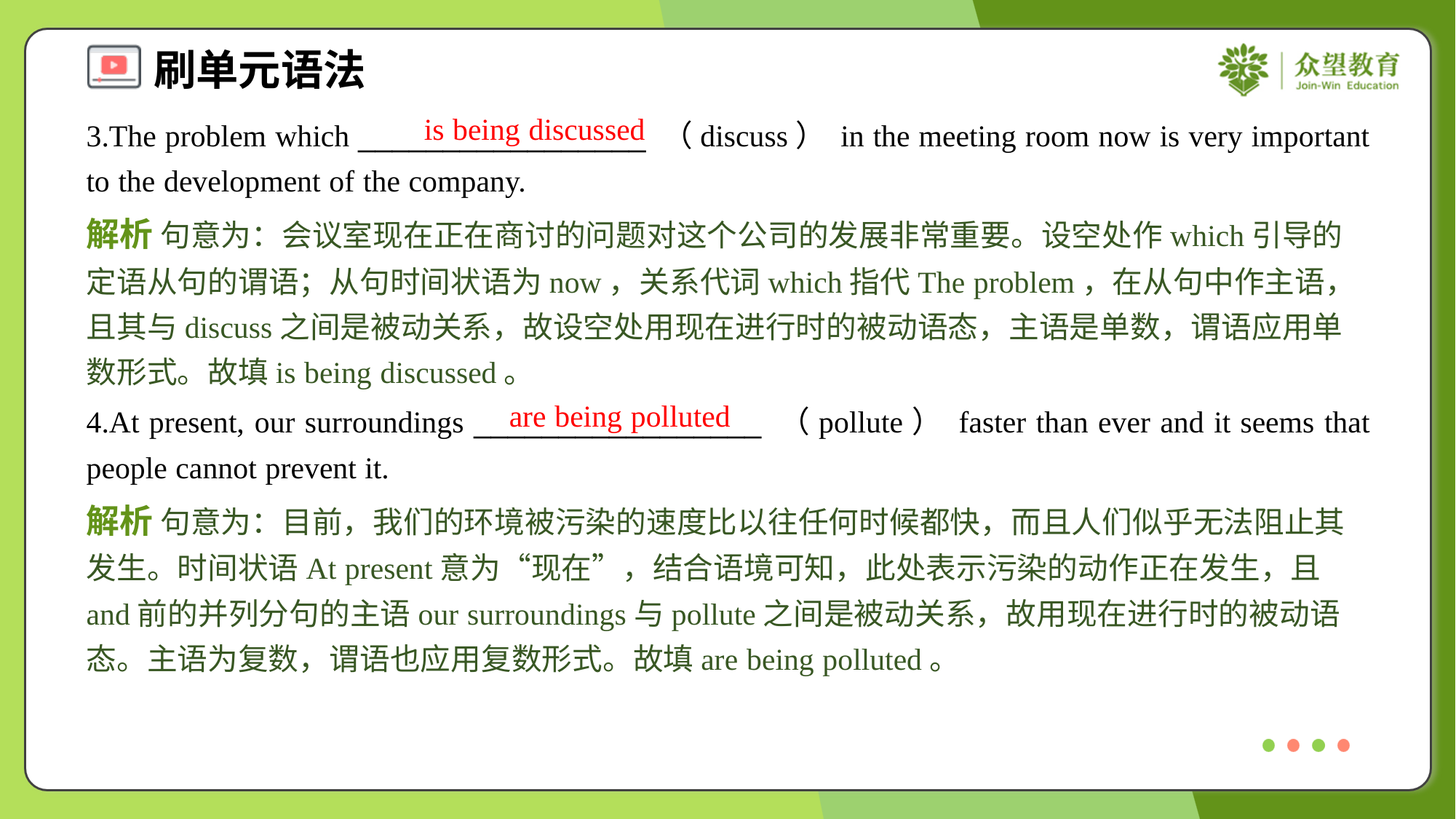

is being discussed
3.The problem which _________________ （discuss） in the meeting room now is very important to the development of the company.
解析 句意为：会议室现在正在商讨的问题对这个公司的发展非常重要。设空处作which引导的定语从句的谓语；从句时间状语为now，关系代词which指代The problem，在从句中作主语，且其与discuss之间是被动关系，故设空处用现在进行时的被动语态，主语是单数，谓语应用单数形式。故填is being discussed。
are being polluted
4.At present, our surroundings _________________ （pollute） faster than ever and it seems that people cannot prevent it.
解析 句意为：目前，我们的环境被污染的速度比以往任何时候都快，而且人们似乎无法阻止其发生。时间状语At present意为“现在”，结合语境可知，此处表示污染的动作正在发生，且and前的并列分句的主语our surroundings与pollute之间是被动关系，故用现在进行时的被动语态。主语为复数，谓语也应用复数形式。故填are being polluted。